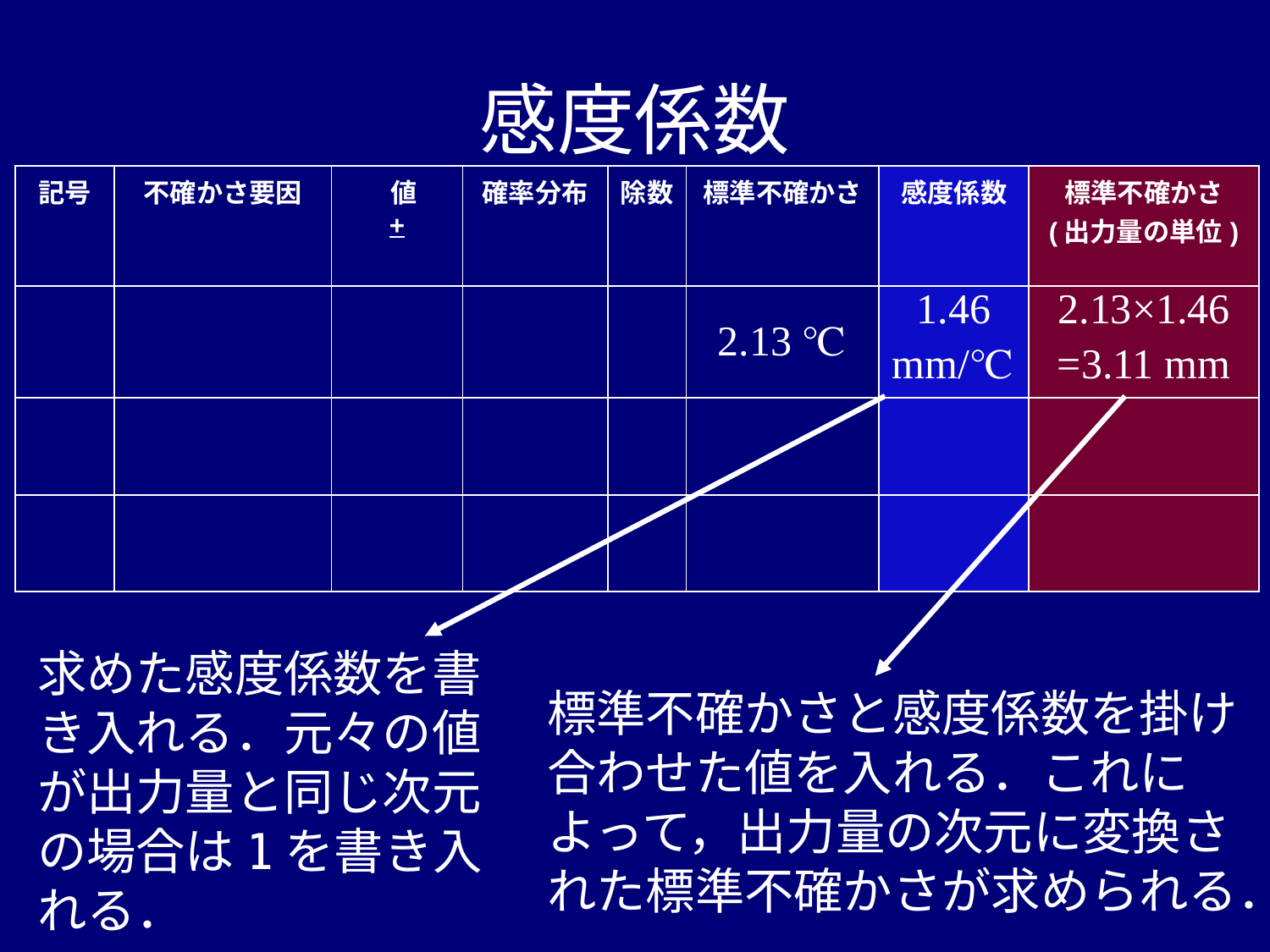

# 感度係数
| 記号 | 不確かさ要因 | 値 + | 確率分布 | 除数 | 標準不確かさ | 感度係数 | 標準不確かさ (出力量の単位) |
| --- | --- | --- | --- | --- | --- | --- | --- |
|  |  |  |  |  | 2.13 ℃ | 1.46 mm/℃ | 2.13×1.46 =3.11 mm |
|  |  |  |  |  |  |  |  |
|  |  |  |  |  |  |  |  |

求めた感度係数を書き入れる．元々の値が出力量と同じ次元の場合は1を書き入れる．
標準不確かさと感度係数を掛け合わせた値を入れる．これによって，出力量の次元に変換された標準不確かさが求められる．